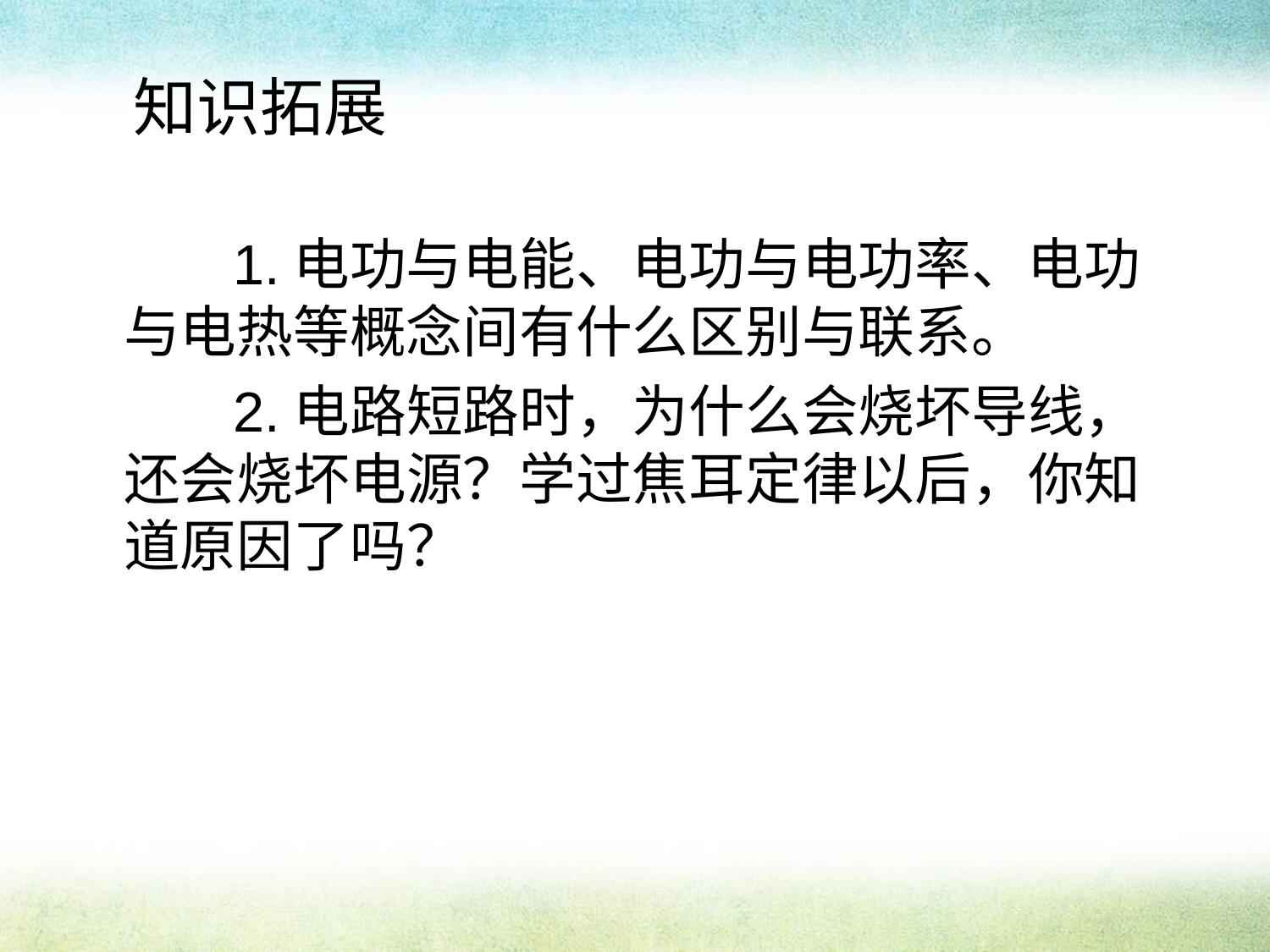

# 知识拓展
          1.电功与电能、电功与电功率、电功与电热等概念间有什么区别与联系。
          2.电路短路时，为什么会烧坏导线，还会烧坏电源？学过焦耳定律以后，你知道原因了吗？